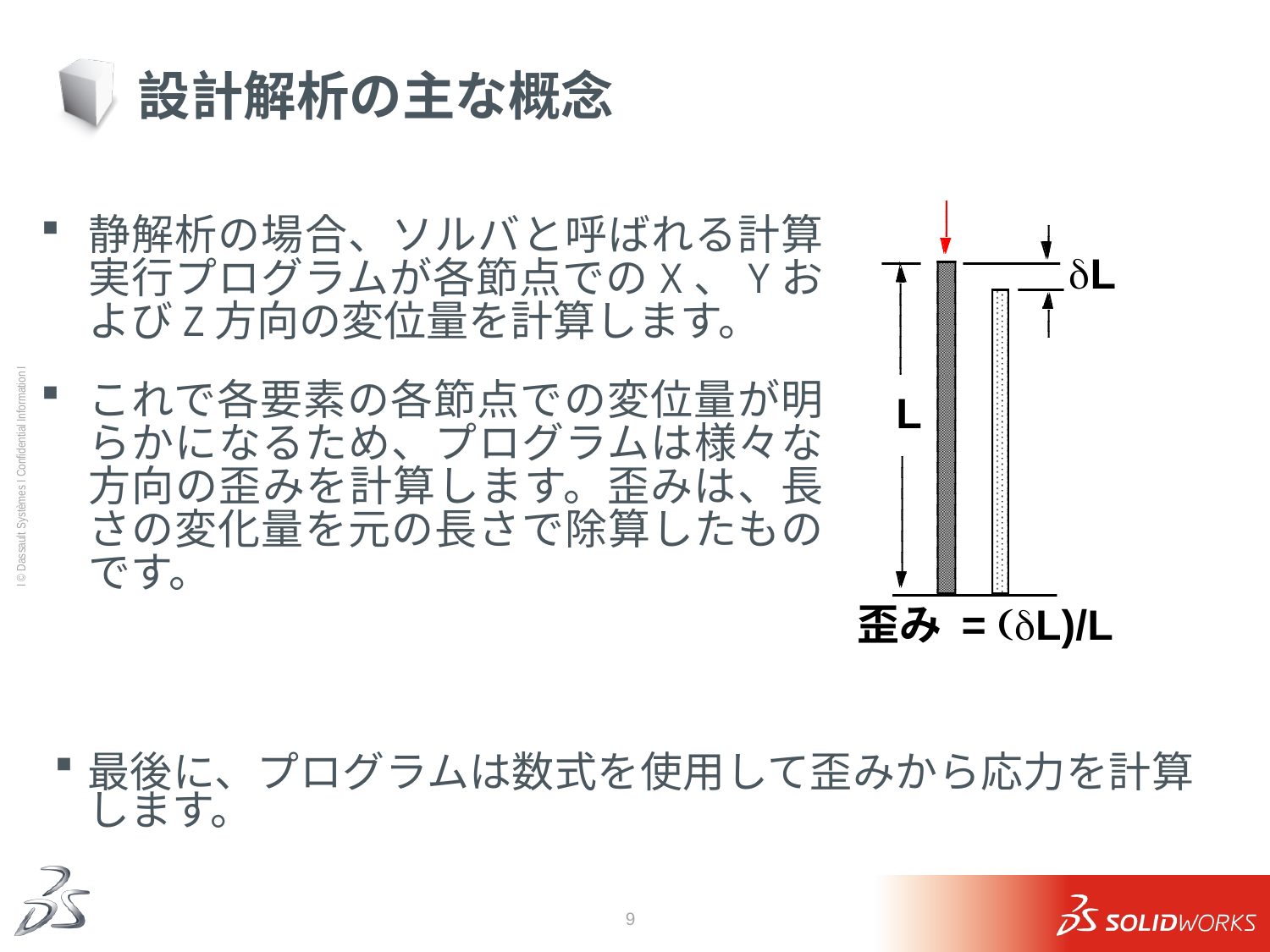

# 設計解析の主な概念

L

静解析の場合、ソルバと呼ばれる計算実行プログラムが各節点でのX、YおよびZ方向の変位量を計算します。
これで各要素の各節点での変位量が明らかになるため、プログラムは様々な方向の歪みを計算します。歪みは、長さの変化量を元の長さで除算したものです。
δL
歪み = (δL)/L
最後に、プログラムは数式を使用して歪みから応力を計算します。